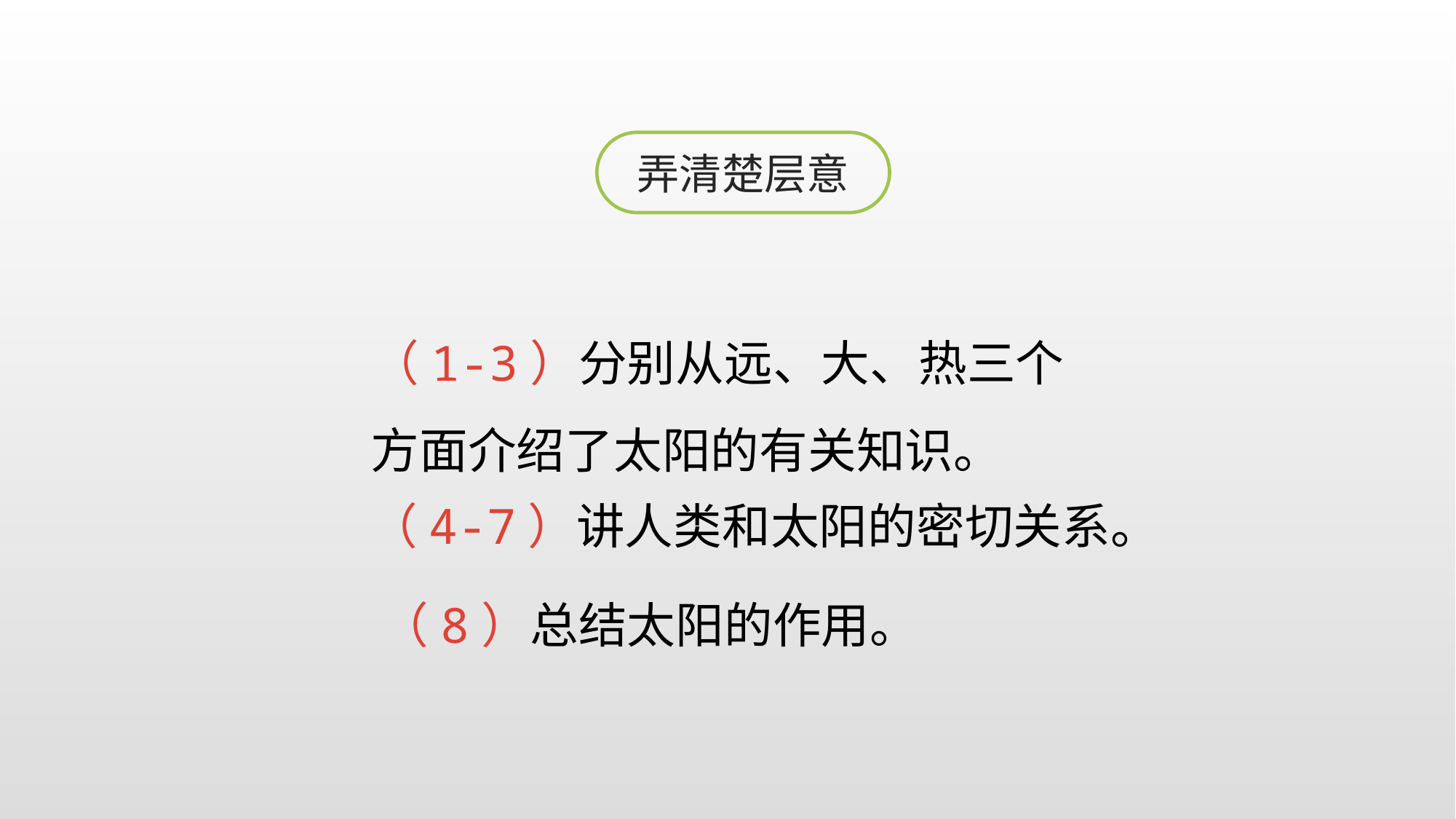

弄清楚层意
（1-3）分别从远、大、热三个方面介绍了太阳的有关知识。
（4-7）讲人类和太阳的密切关系。
（8）总结太阳的作用。